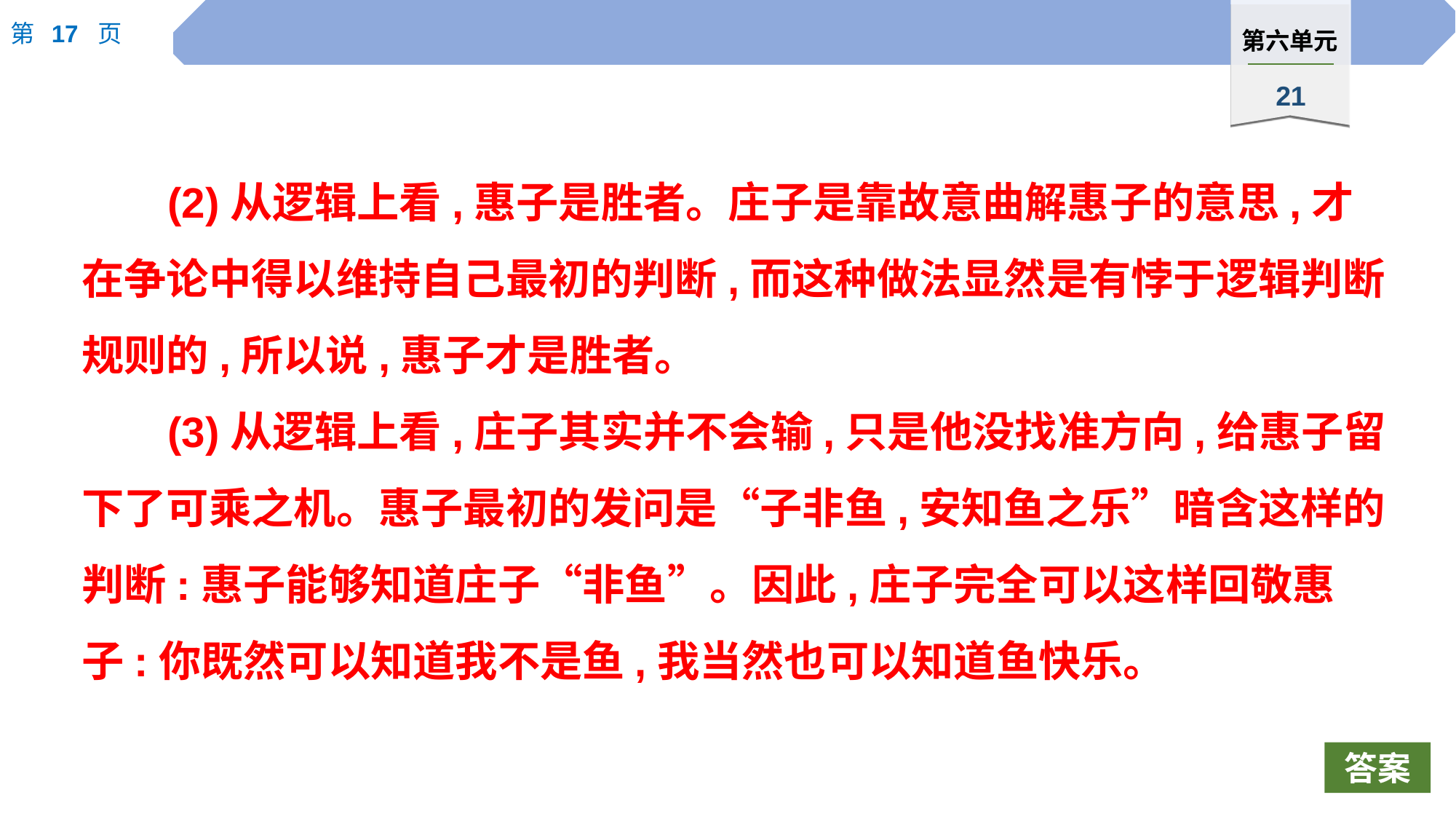

(2)从逻辑上看,惠子是胜者。庄子是靠故意曲解惠子的意思,才在争论中得以维持自己最初的判断,而这种做法显然是有悖于逻辑判断规则的,所以说,惠子才是胜者。
(3)从逻辑上看,庄子其实并不会输,只是他没找准方向,给惠子留下了可乘之机。惠子最初的发问是“子非鱼,安知鱼之乐”暗含这样的判断:惠子能够知道庄子“非鱼”。因此,庄子完全可以这样回敬惠子:你既然可以知道我不是鱼,我当然也可以知道鱼快乐。
答案